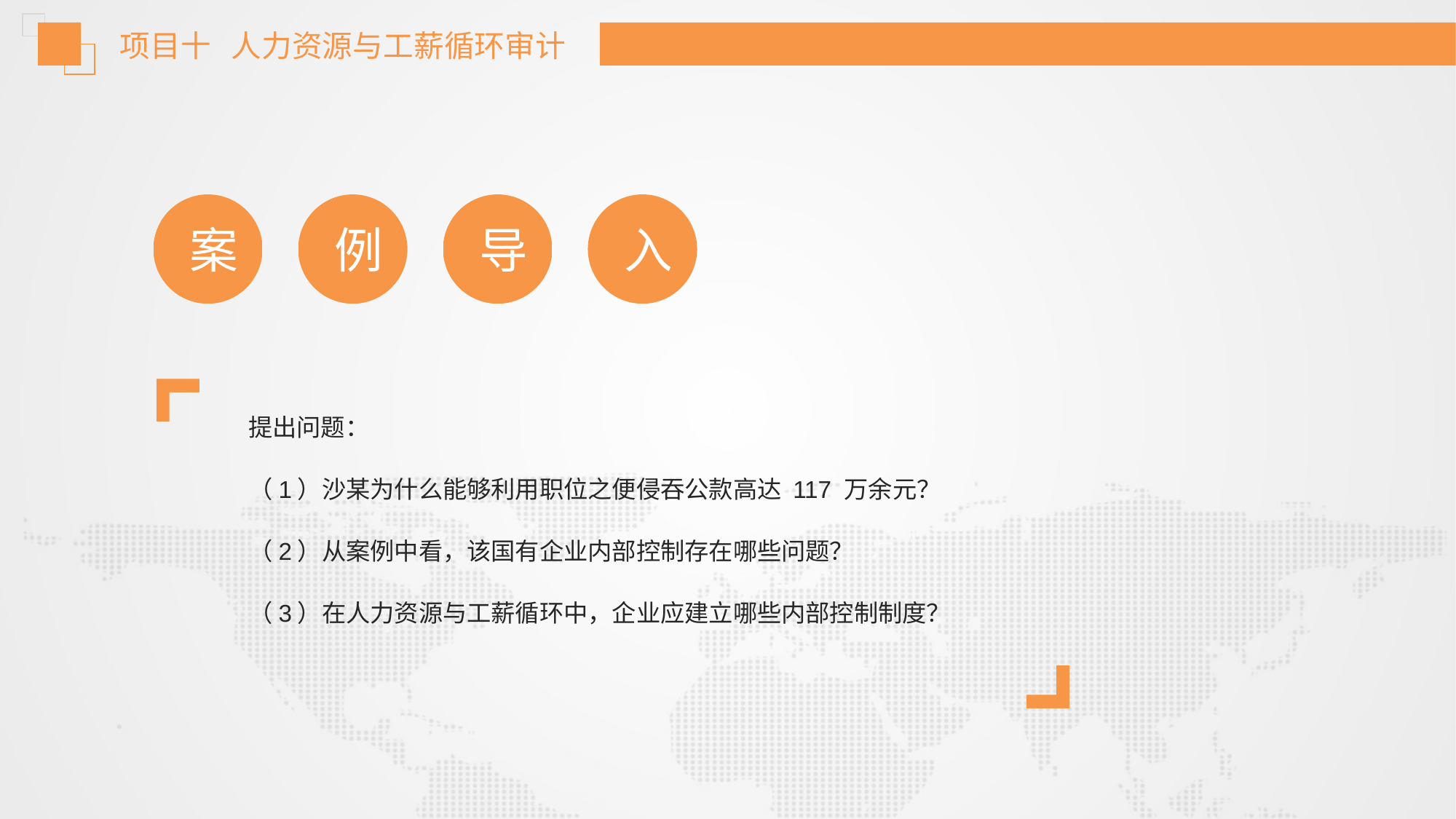

项目十   人力资源与工薪循环审计

案

例

导

入

提出问题：
（1）沙某为什么能够利用职位之便侵吞公款高达 117 万余元？
（2）从案例中看，该国有企业内部控制存在哪些问题？
（3）在人力资源与工薪循环中，企业应建立哪些内部控制制度？